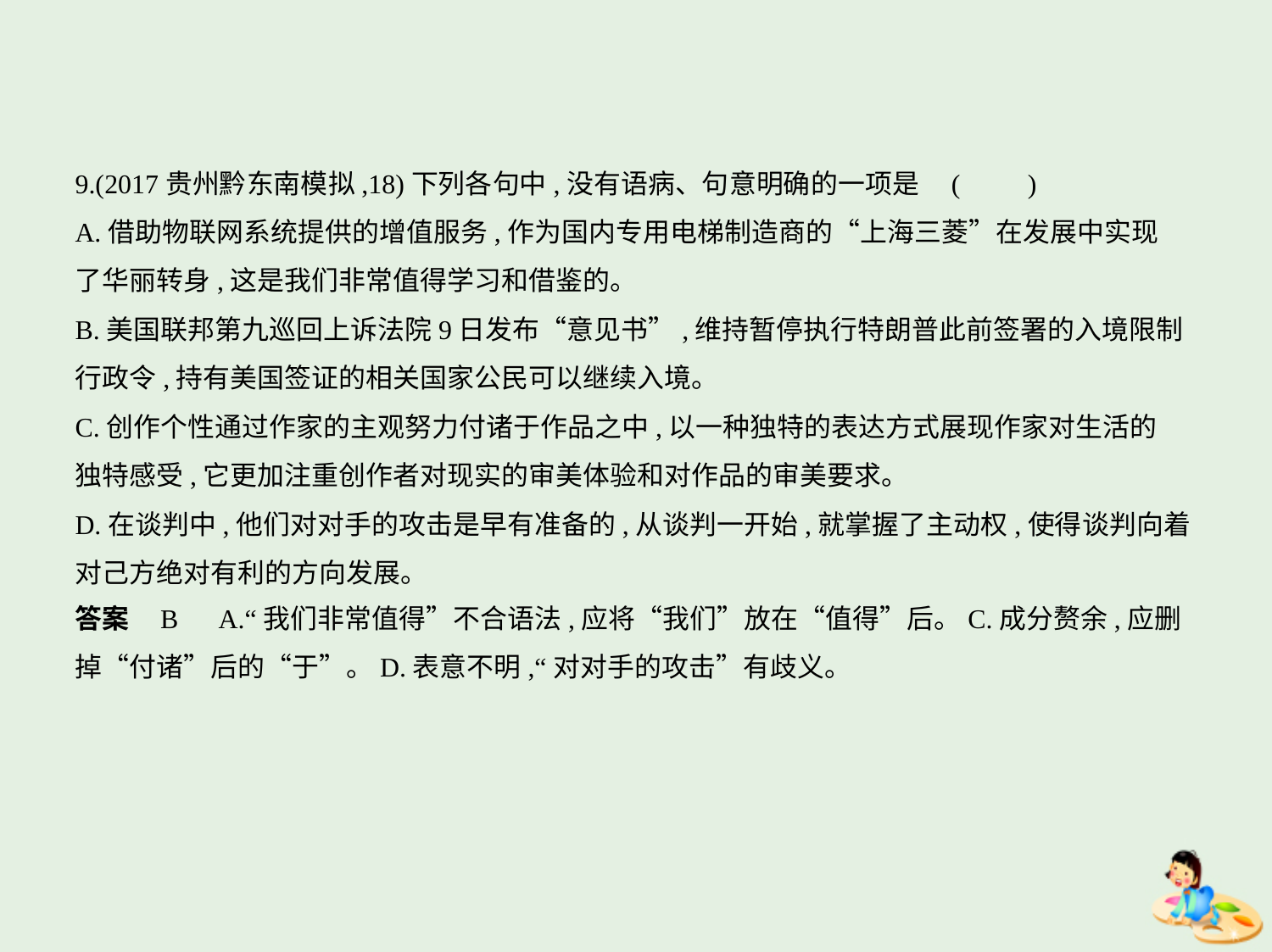

9.(2017贵州黔东南模拟,18)下列各句中,没有语病、句意明确的一项是 (　　)
A.借助物联网系统提供的增值服务,作为国内专用电梯制造商的“上海三菱”在发展中实现
了华丽转身,这是我们非常值得学习和借鉴的。
B.美国联邦第九巡回上诉法院9日发布“意见书”,维持暂停执行特朗普此前签署的入境限制
行政令,持有美国签证的相关国家公民可以继续入境。
C.创作个性通过作家的主观努力付诸于作品之中,以一种独特的表达方式展现作家对生活的
独特感受,它更加注重创作者对现实的审美体验和对作品的审美要求。
D.在谈判中,他们对对手的攻击是早有准备的,从谈判一开始,就掌握了主动权,使得谈判向着
对己方绝对有利的方向发展。
答案    B　A.“我们非常值得”不合语法,应将“我们”放在“值得”后。C.成分赘余,应删
掉“付诸”后的“于”。D.表意不明,“对对手的攻击”有歧义。